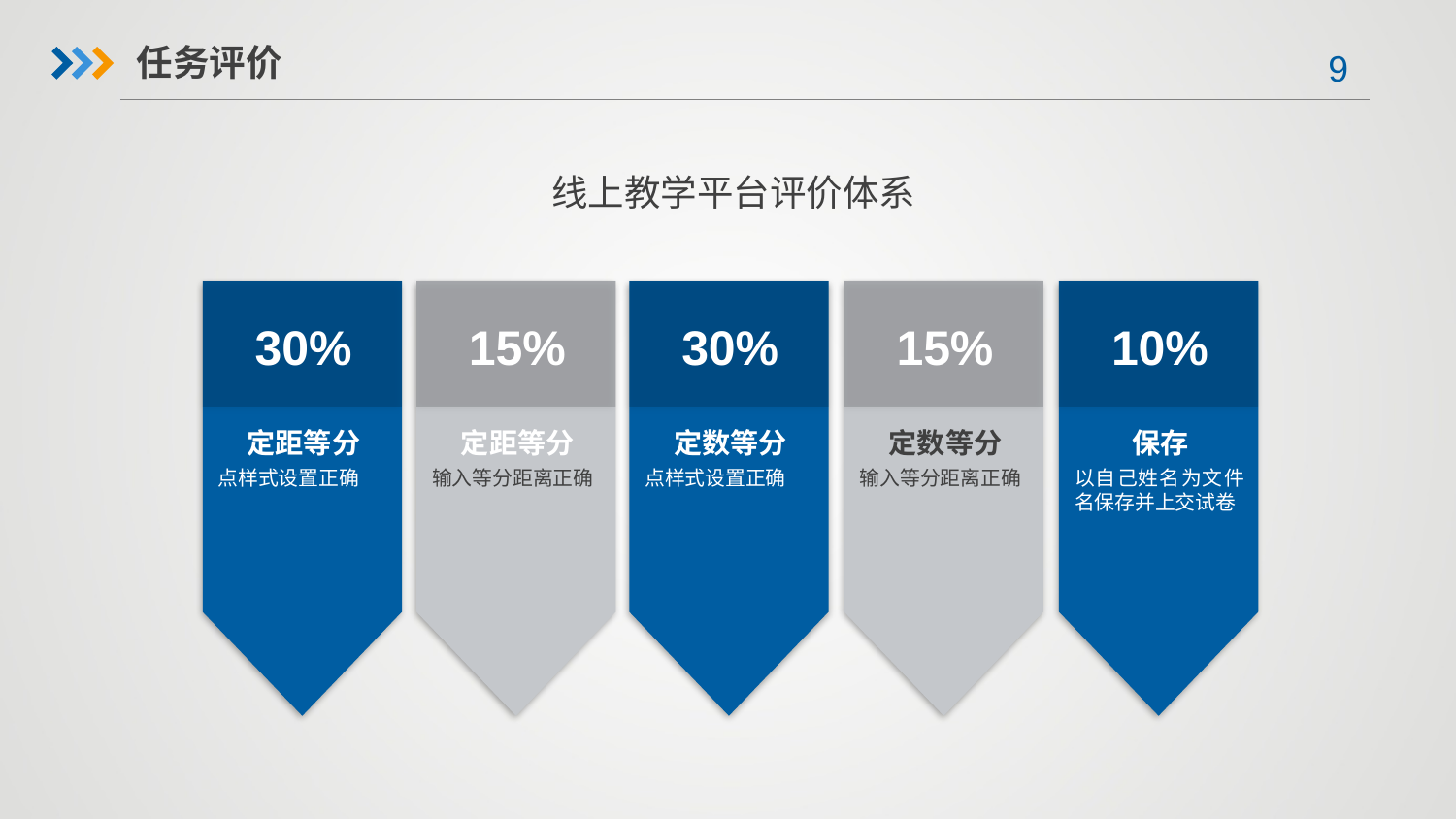

任务评价
线上教学平台评价体系

30%
15%
30%
15%
10%
定距等分
定距等分
定数等分
定数等分
保存
点样式设置正确
输入等分距离正确
点样式设置正确
输入等分距离正确
以自己姓名为文件名保存并上交试卷